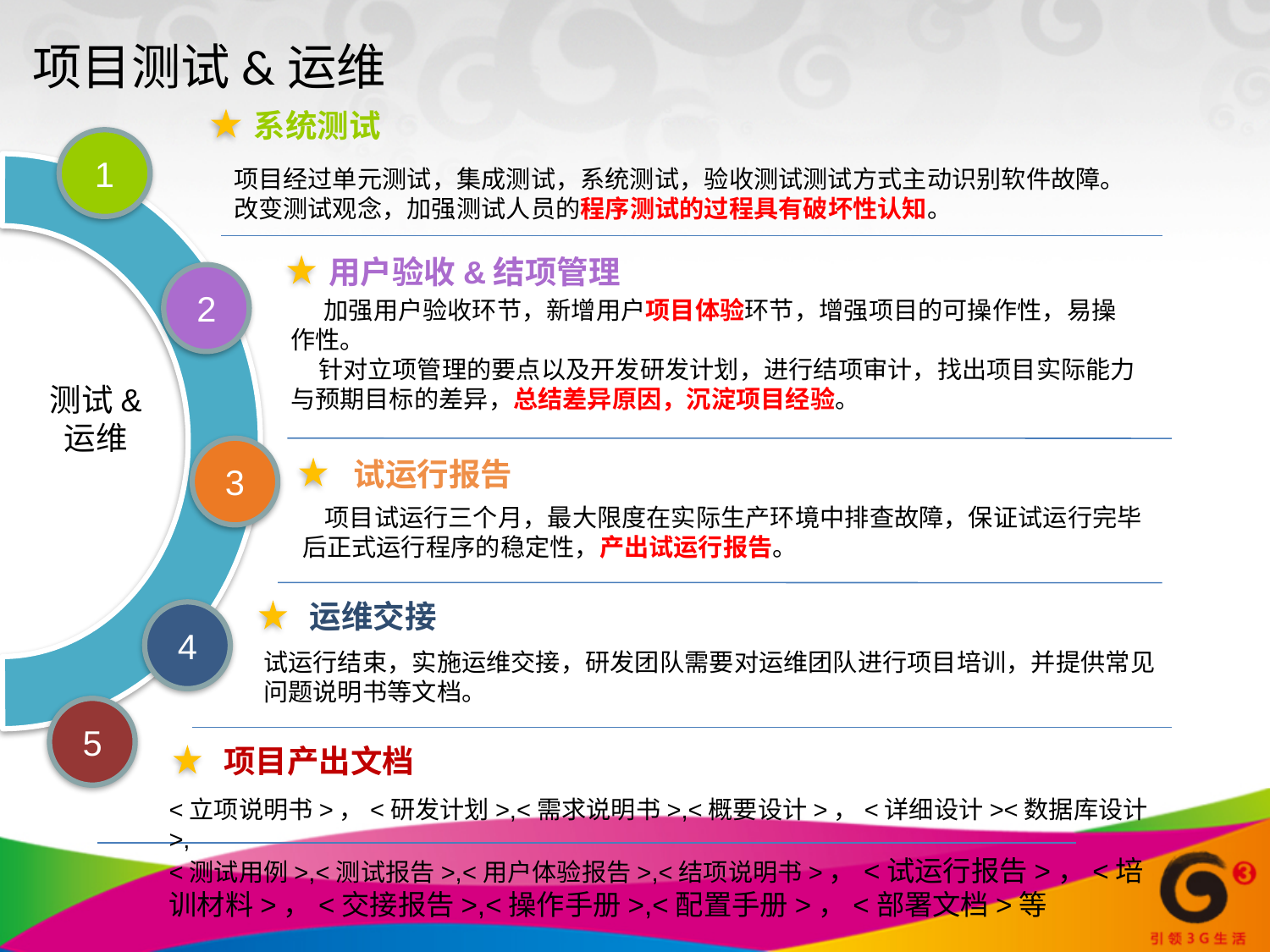

项目测试&运维
系统测试

1
项目经过单元测试，集成测试，系统测试，验收测试测试方式主动识别软件故障。改变测试观念，加强测试人员的程序测试的过程具有破坏性认知。

用户验收&结项管理

2
     加强用户验收环节，新增用户项目体验环节，增强项目的可操作性，易操作性。
    针对立项管理的要点以及开发研发计划，进行结项审计，找出项目实际能力与预期目标的差异，总结差异原因，沉淀项目经验。

3
 试运行报告

   项目试运行三个月，最大限度在实际生产环境中排查故障，保证试运行完毕后正式运行程序的稳定性，产出试运行报告。

运维交接

4
试运行结束，实施运维交接，研发团队需要对运维团队进行项目培训，并提供常见问题说明书等文档。
5
项目产出文档

<立项说明书>，<研发计划>,<需求说明书>,<概要设计>，<详细设计><数据库设计>,
<测试用例>,<测试报告>,<用户体验报告>,<结项说明书>，<试运行报告>，<培训材料>，<交接报告>,<操作手册>,<配置手册>，<部署文档>等

测试&
运维